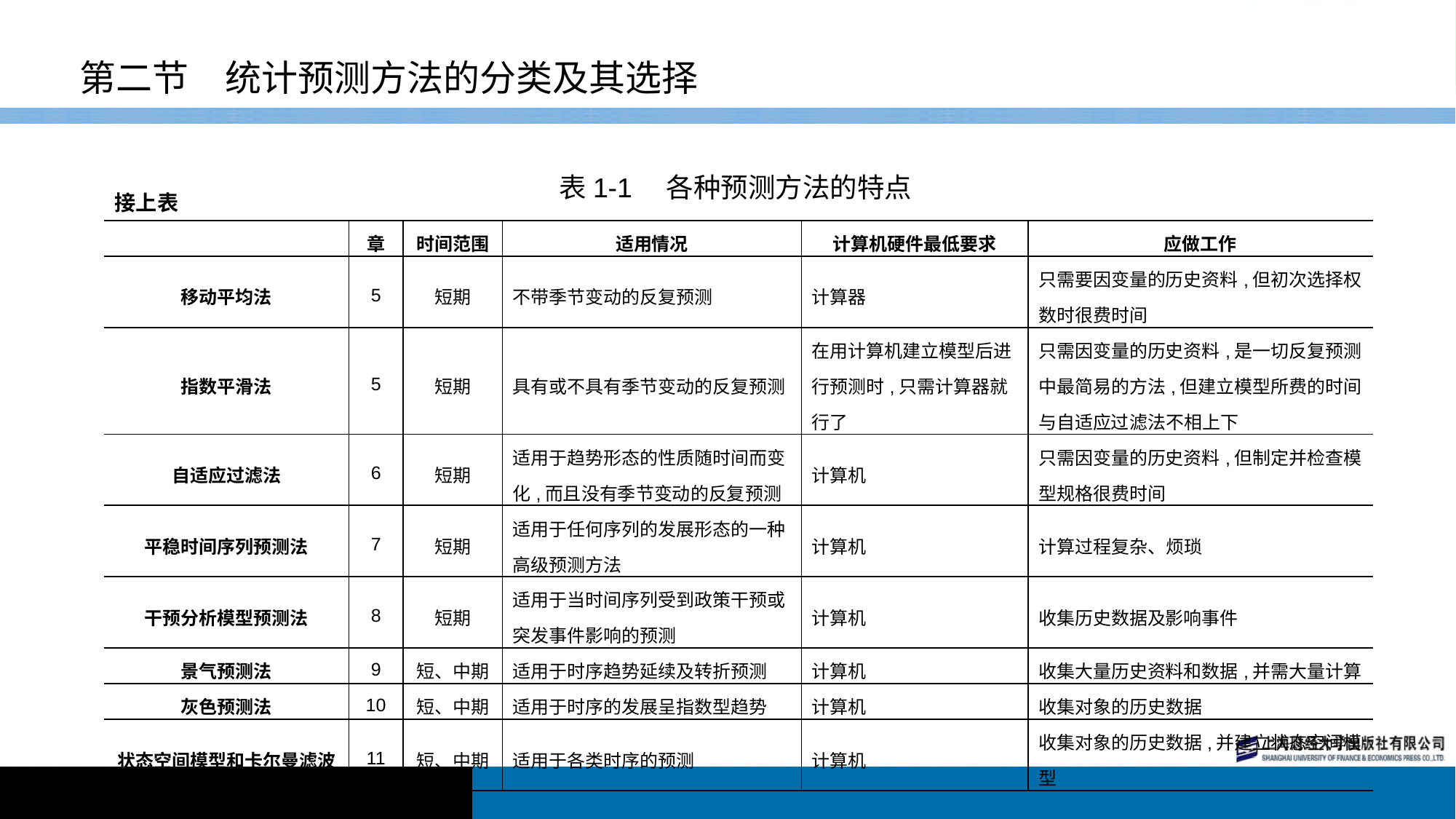

# 第二节　统计预测方法的分类及其选择
                   表1-1　各种预测方法的特点
接上表
|  | 章 | 时间范围 | 适用情况 | 计算机硬件最低要求 | 应做工作 |
| --- | --- | --- | --- | --- | --- |
| 移动平均法 | 5 | 短期 | 不带季节变动的反复预测 | 计算器 | 只需要因变量的历史资料,但初次选择权数时很费时间 |
| 指数平滑法 | 5 | 短期 | 具有或不具有季节变动的反复预测 | 在用计算机建立模型后进行预测时,只需计算器就行了 | 只需因变量的历史资料,是一切反复预测中最简易的方法,但建立模型所费的时间与自适应过滤法不相上下 |
| 自适应过滤法 | 6 | 短期 | 适用于趋势形态的性质随时间而变化,而且没有季节变动的反复预测 | 计算机 | 只需因变量的历史资料,但制定并检查模型规格很费时间 |
| 平稳时间序列预测法 | 7 | 短期 | 适用于任何序列的发展形态的一种高级预测方法 | 计算机 | 计算过程复杂、烦琐 |
| 干预分析模型预测法 | 8 | 短期 | 适用于当时间序列受到政策干预或突发事件影响的预测 | 计算机 | 收集历史数据及影响事件 |
| 景气预测法 | 9 | 短、中期 | 适用于时序趋势延续及转折预测 | 计算机 | 收集大量历史资料和数据,并需大量计算 |
| 灰色预测法 | 10 | 短、中期 | 适用于时序的发展呈指数型趋势 | 计算机 | 收集对象的历史数据 |
| 状态空间模型和卡尔曼滤波 | 11 | 短、中期 | 适用于各类时序的预测 | 计算机 | 收集对象的历史数据,并建立状态空间模型 |
9